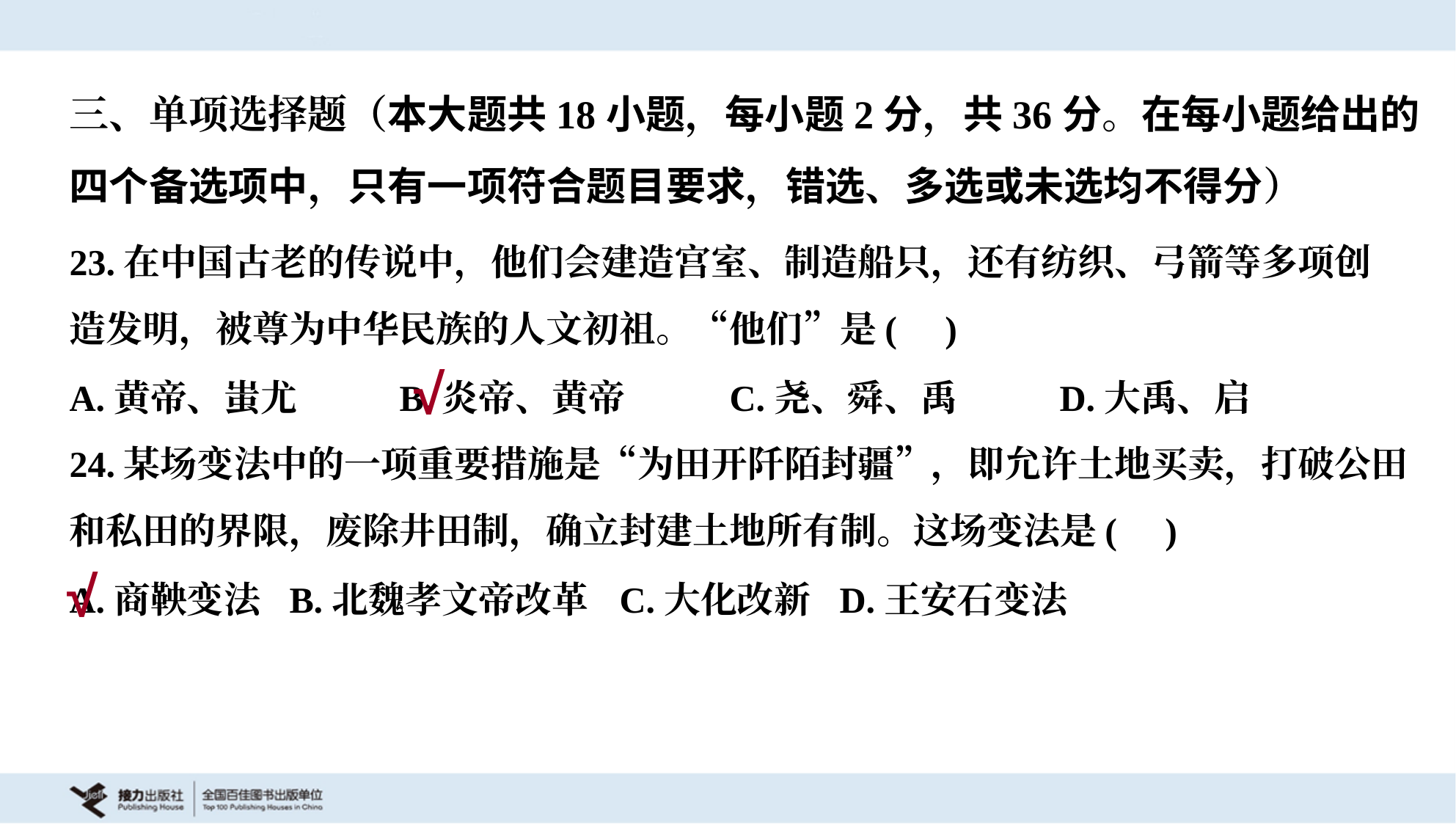

三、单项选择题（本大题共18小题，每小题2分，共36分。在每小题给出的
四个备选项中，只有一项符合题目要求，错选、多选或未选均不得分）
23.在中国古老的传说中，他们会建造宫室、制造船只，还有纺织、弓箭等多项创
造发明，被尊为中华民族的人文初祖。“他们”是(     )
A.黄帝、蚩尤	B.炎帝、黄帝	C.尧、舜、禹	D.大禹、启
√
24.某场变法中的一项重要措施是“为田开阡陌封疆”，即允许土地买卖，打破公田
和私田的界限，废除井田制，确立封建土地所有制。这场变法是(     )
A.商鞅变法	B.北魏孝文帝改革	C.大化改新	D.王安石变法
√